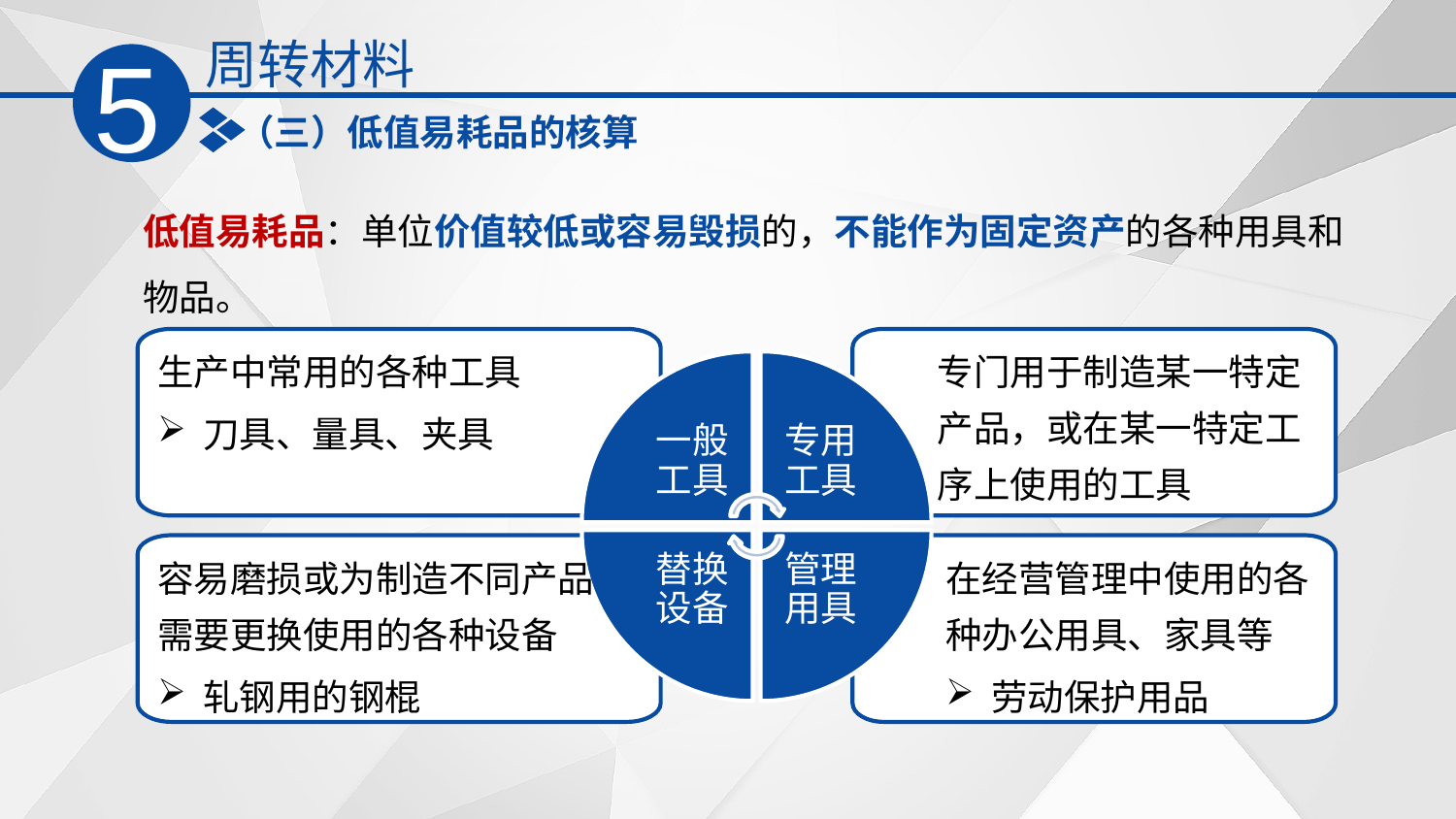

周转材料
5

（三）低值易耗品的核算

低值易耗品：单位价值较低或容易毁损的，不能作为固定资产的各种用具和物品。

生产中常用的各种工具
刀具、量具、夹具

专门用于制造某一特定产品，或在某一特定工序上使用的工具
一般工具
专用工具

管理用具
替换设备

容易磨损或为制造不同产品需要更换使用的各种设备
轧钢用的钢棍
在经营管理中使用的各种办公用具、家具等
劳动保护用品